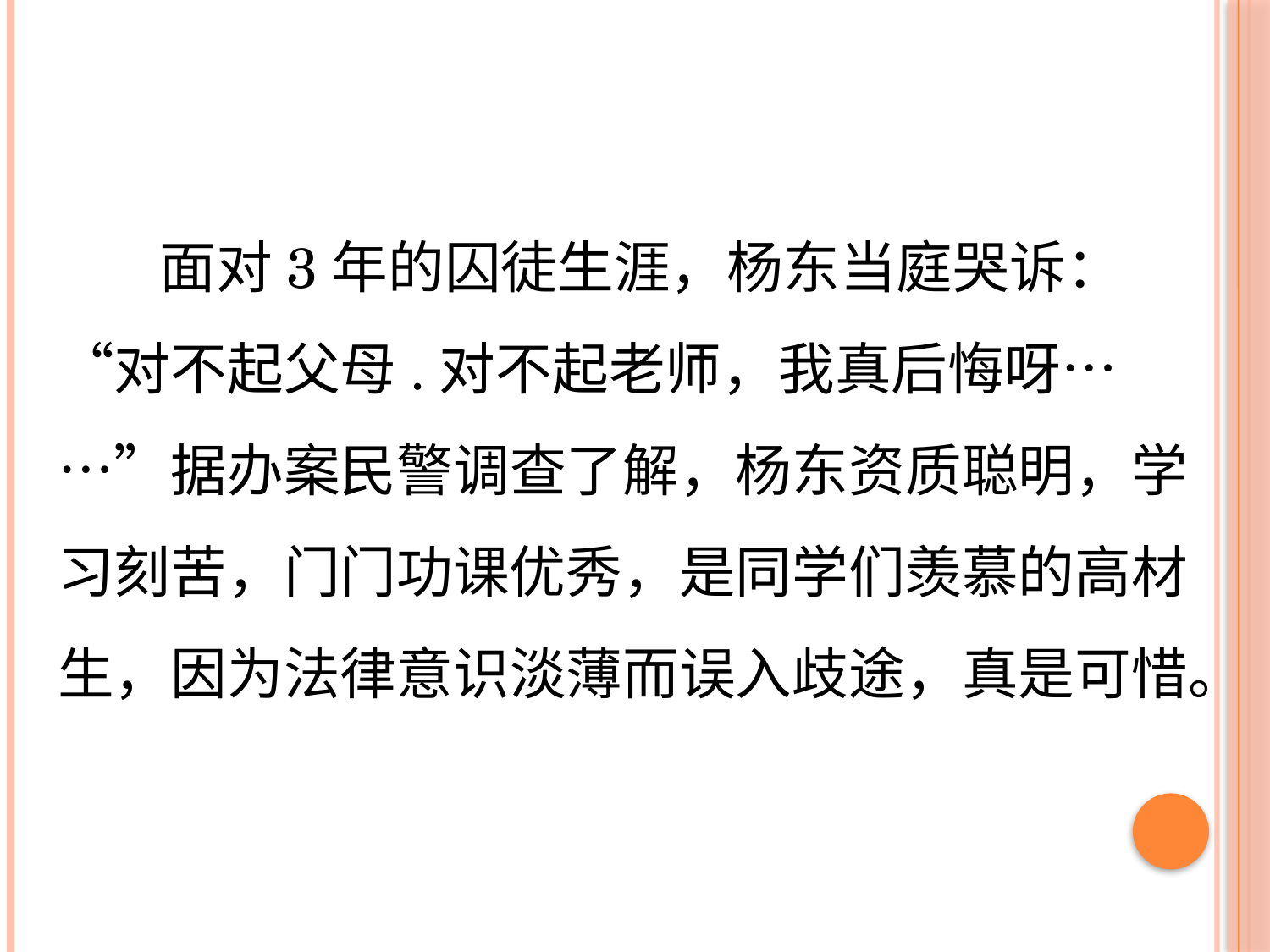

面对3年的囚徒生涯，杨东当庭哭诉：“对不起父母.对不起老师，我真后悔呀……”据办案民警调查了解，杨东资质聪明，学习刻苦，门门功课优秀，是同学们羡慕的高材生，因为法律意识淡薄而误入歧途，真是可惜。